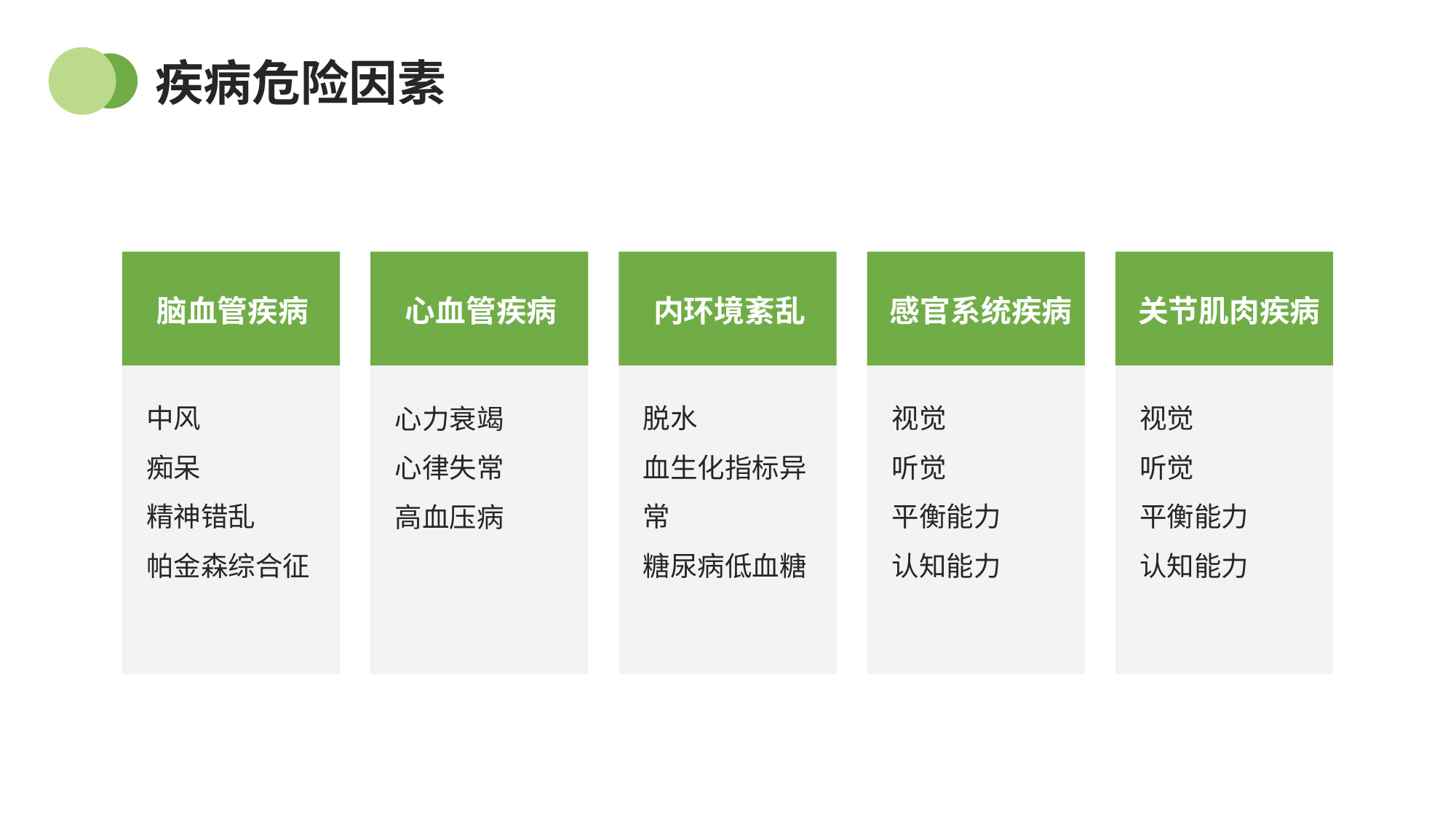

疾病危险因素

脑血管疾病

中风
痴呆
精神错乱
帕金森综合征

心血管疾病

心力衰竭
心律失常
高血压病

内环境紊乱

脱水
血生化指标异常
糖尿病低血糖

感官系统疾病

视觉
听觉
平衡能力
认知能力

关节肌肉疾病

视觉
听觉
平衡能力
认知能力